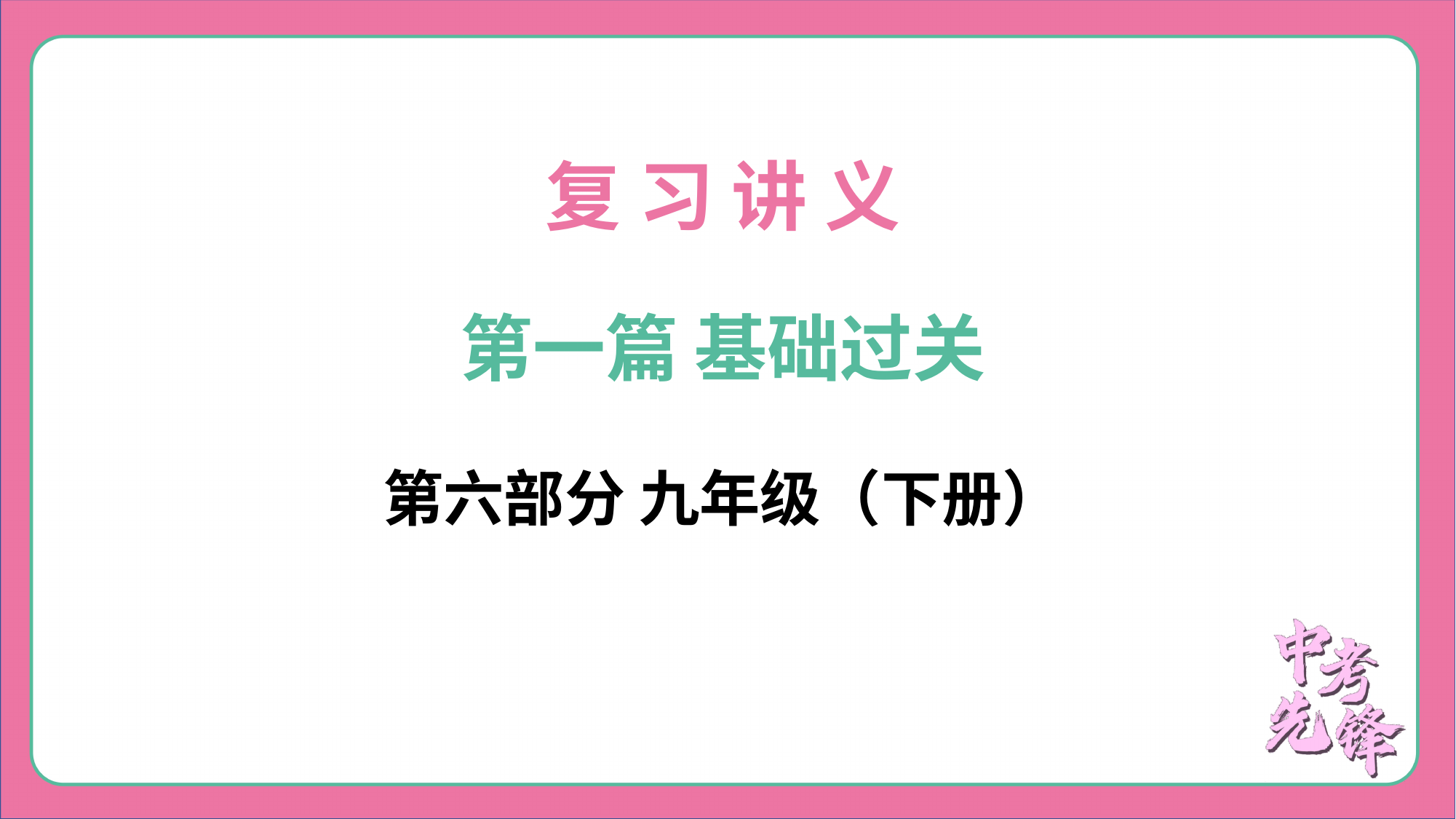

复 习 讲 义
第一篇 基础过关
第六部分 九年级（下册）